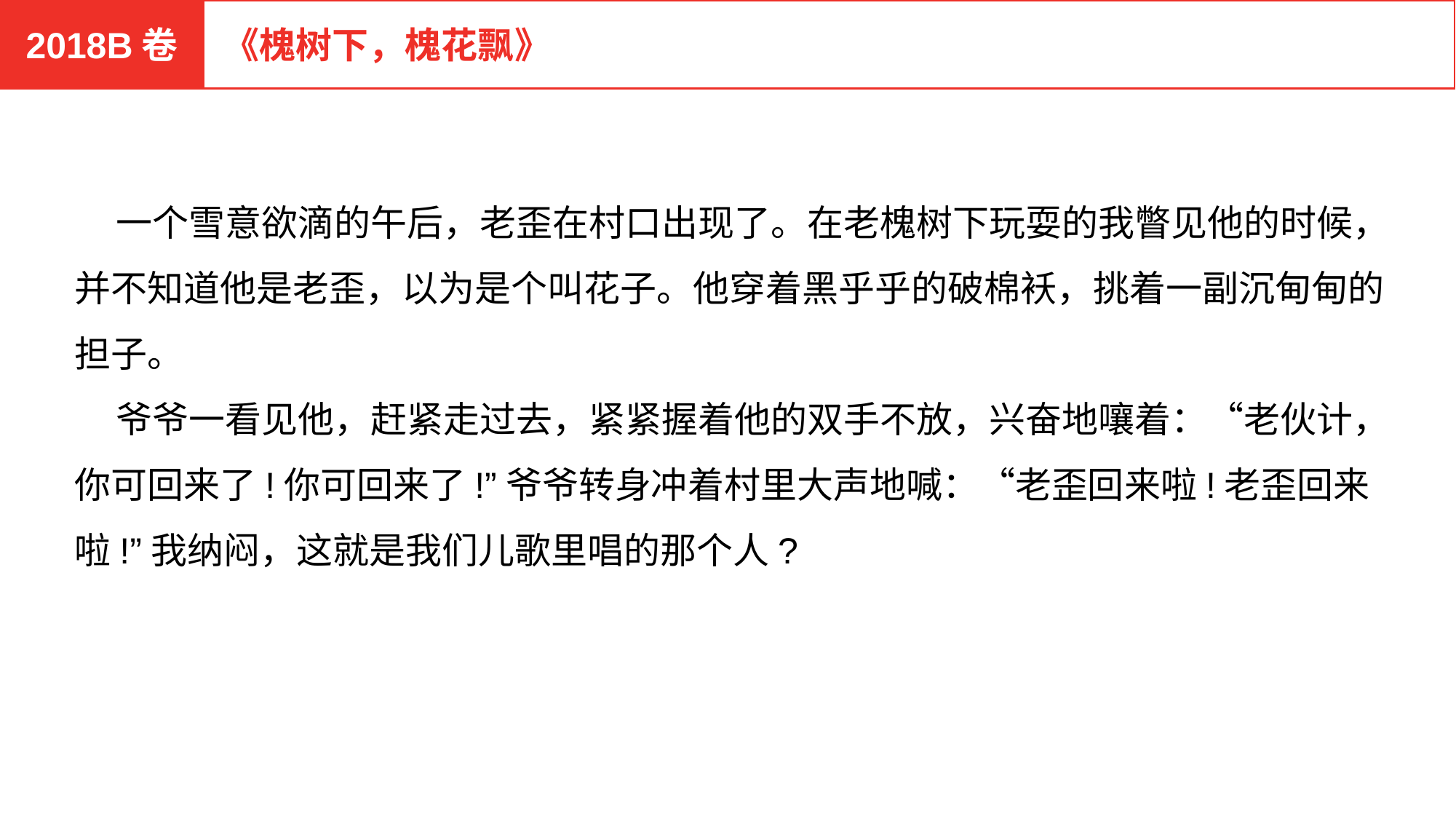

2018B卷
《槐树下，槐花飘》
    一个雪意欲滴的午后，老歪在村口出现了。在老槐树下玩耍的我瞥见他的时候，并不知道他是老歪，以为是个叫花子。他穿着黑乎乎的破棉袄，挑着一副沉甸甸的担子。
    爷爷一看见他，赶紧走过去，紧紧握着他的双手不放，兴奋地嚷着：“老伙计，你可回来了!你可回来了!”爷爷转身冲着村里大声地喊：“老歪回来啦!老歪回来啦!”我纳闷，这就是我们儿歌里唱的那个人?